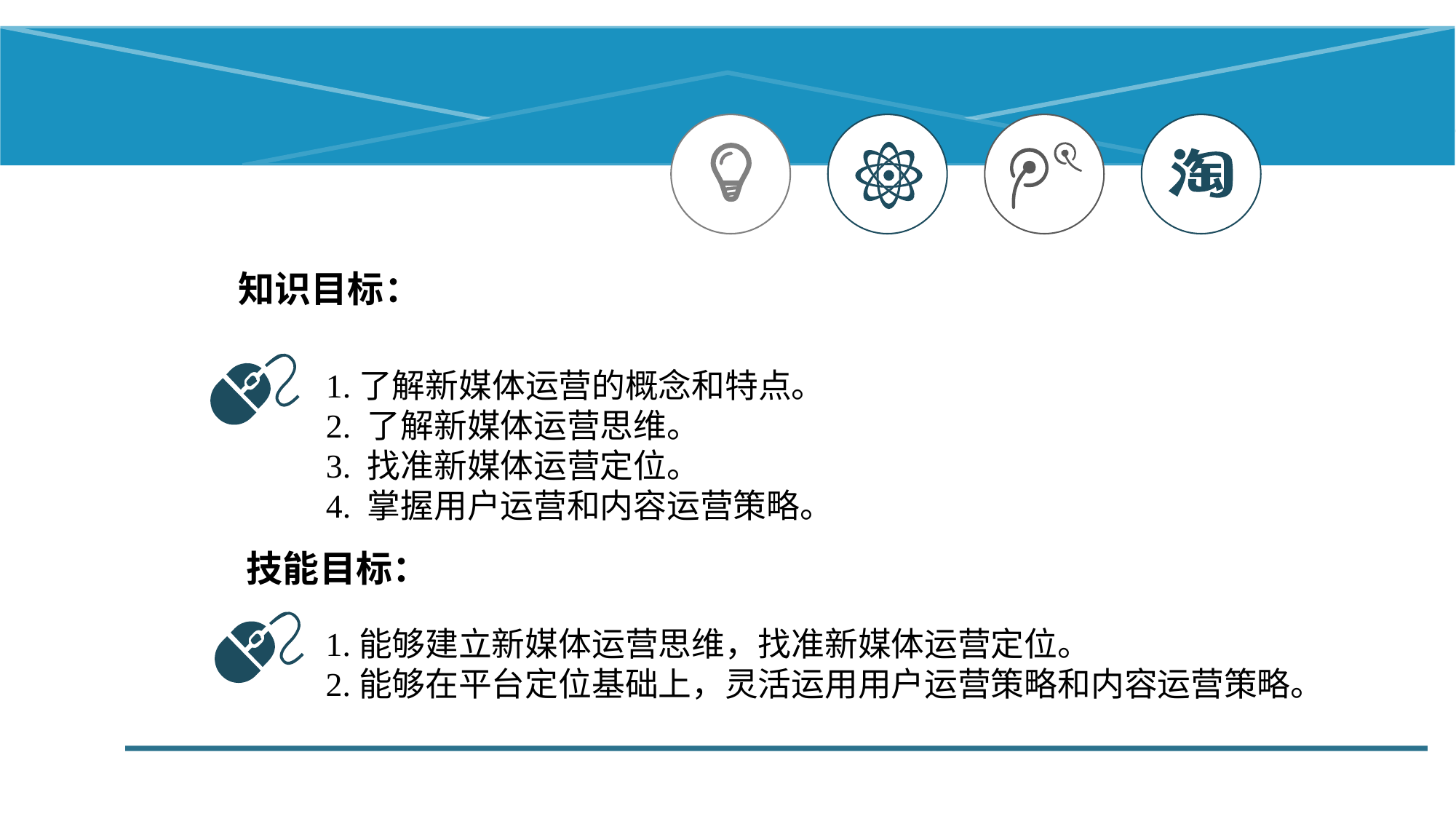

知识目标：

1.了解新媒体运营的概念和特点。
2. 了解新媒体运营思维。
3. 找准新媒体运营定位。
4. 掌握用户运营和内容运营策略。
技能目标：

1.能够建立新媒体运营思维，找准新媒体运营定位。
2.能够在平台定位基础上，灵活运用用户运营策略和内容运营策略。